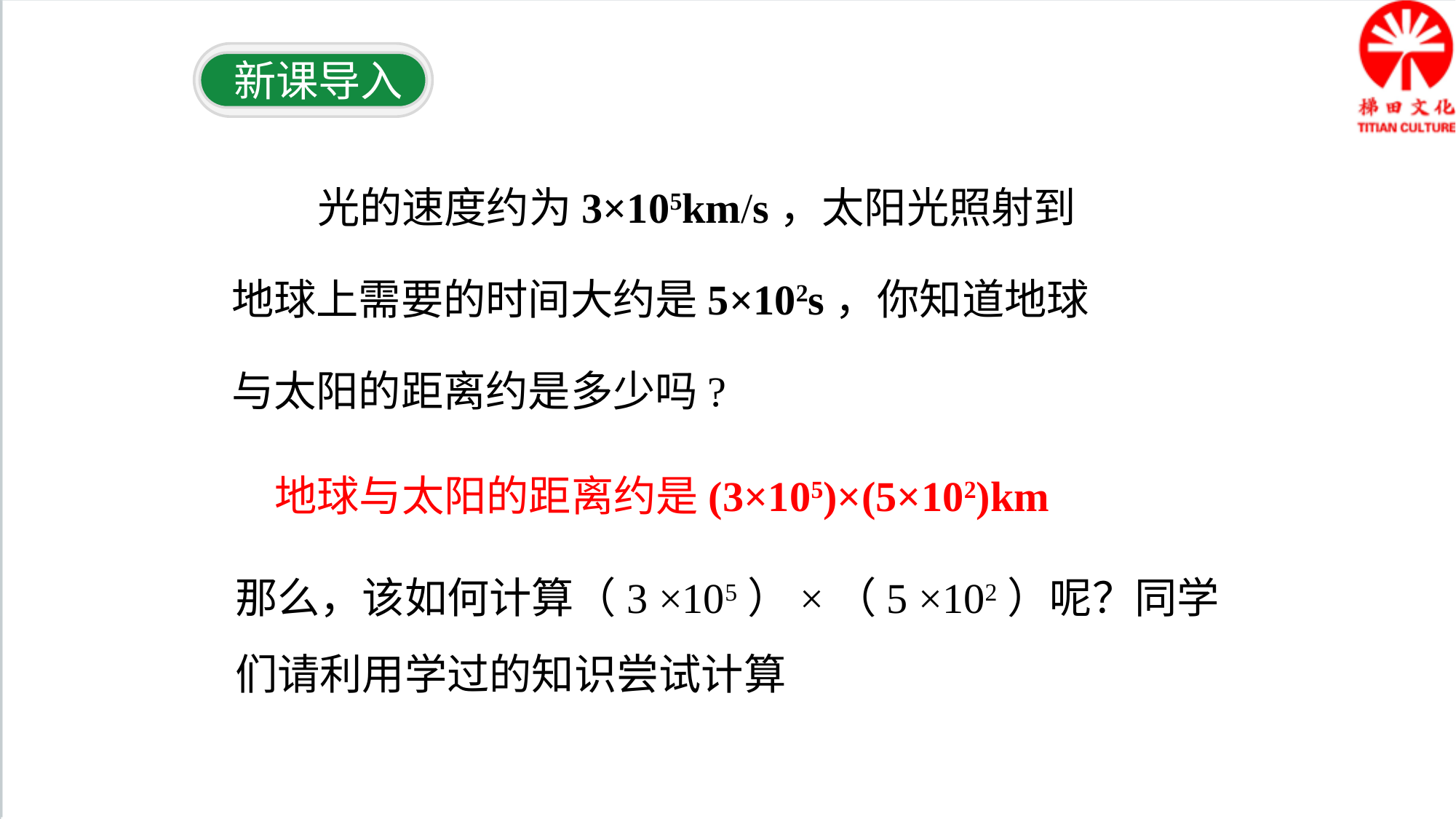

新课导入
        光的速度约为3×105km/s，太阳光照射到地球上需要的时间大约是5×102s，你知道地球与太阳的距离约是多少吗?
地球与太阳的距离约是(3×105)×(5×102)km
那么，该如何计算（3 ×105）×（5 ×102）呢？同学们请利用学过的知识尝试计算